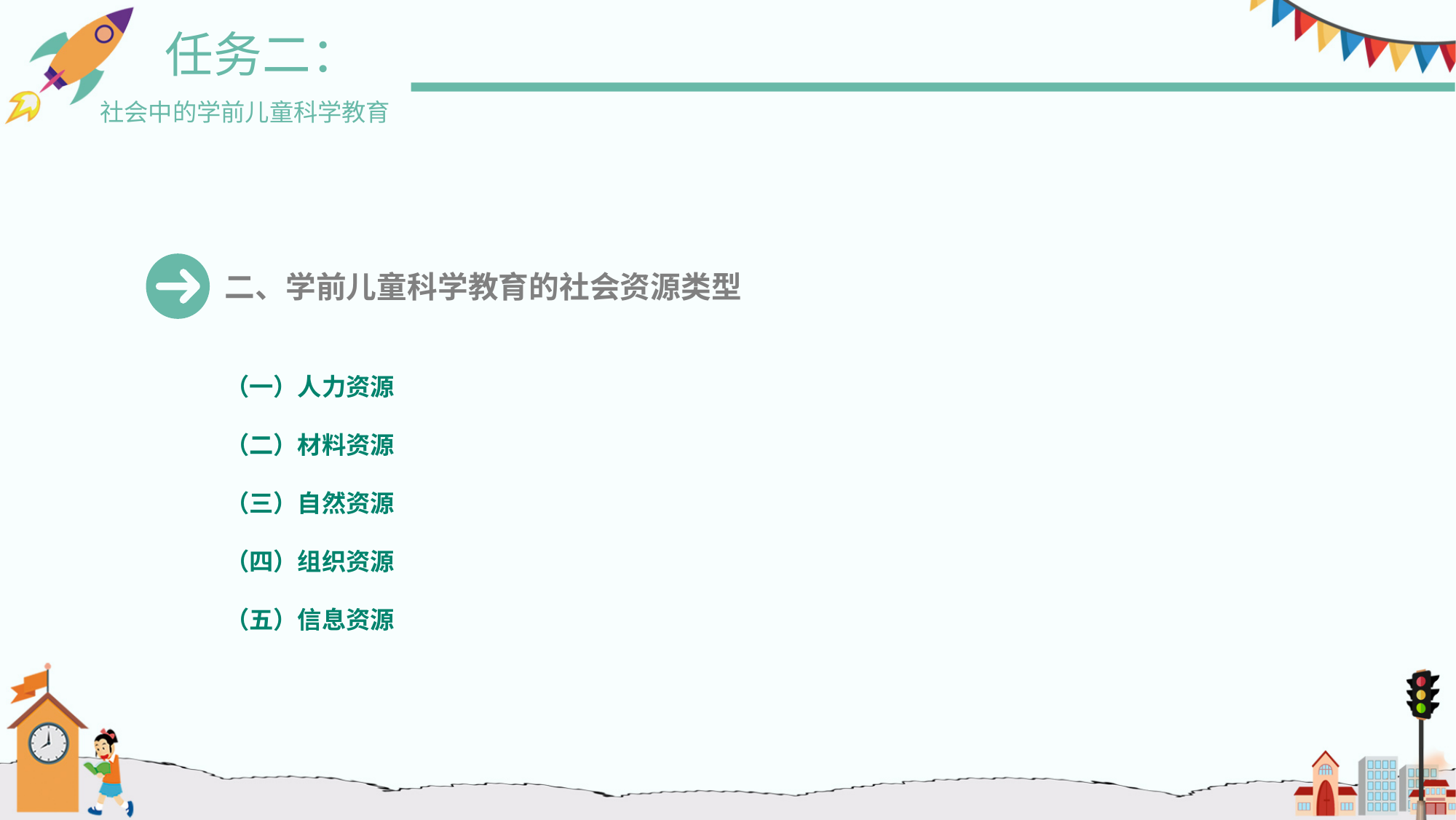

任务二：

社会中的学前儿童科学教育

二、学前儿童科学教育的社会资源类型
（一）人力资源
（二）材料资源
（三）自然资源
（四）组织资源
（五）信息资源